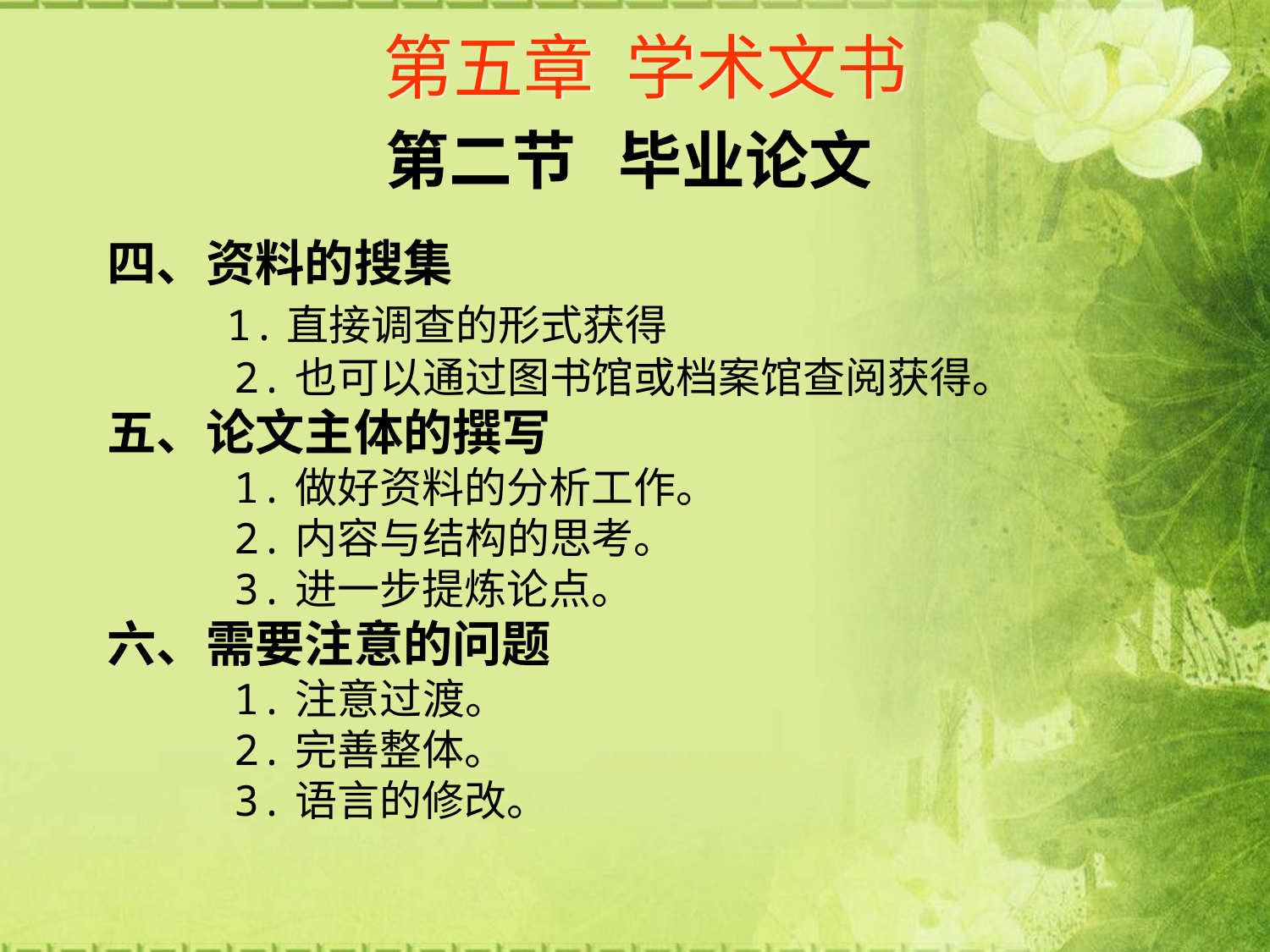

# 第五章  学术文书
第二节   毕业论文
四、资料的搜集
    1.直接调查的形式获得
     2.也可以通过图书馆或档案馆查阅获得。
五、论文主体的撰写
     1.做好资料的分析工作。
     2.内容与结构的思考。
     3.进一步提炼论点。
六、需要注意的问题
     1.注意过渡。
     2.完善整体。
     3.语言的修改。